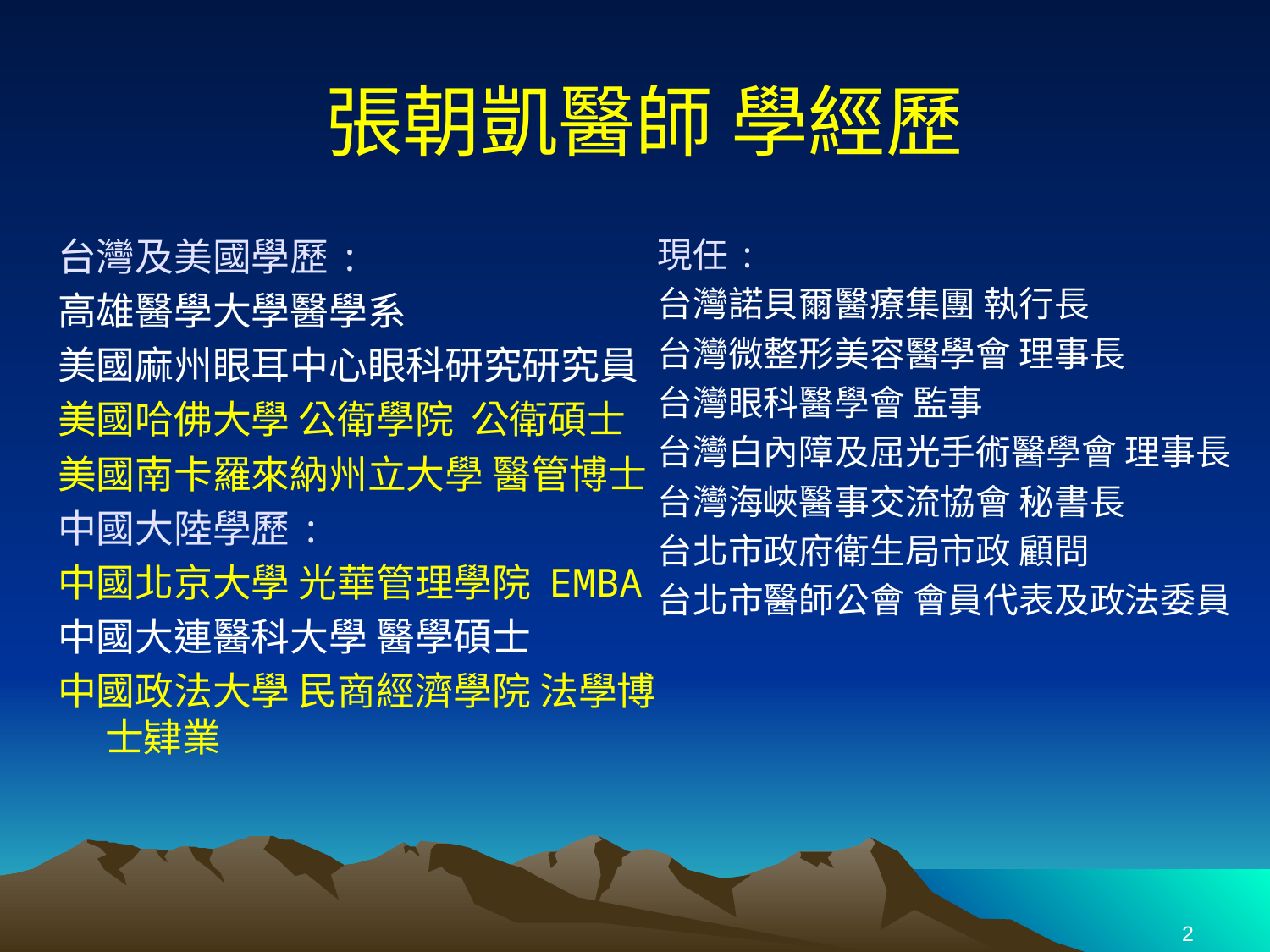

# 張朝凱醫師 學經歷
台灣及美國學歷:
高雄醫學大學醫學系
美國麻州眼耳中心眼科研究研究員
美國哈佛大學 公衛學院  公衛碩士
美國南卡羅來納州立大學 醫管博士
中國大陸學歷:
中國北京大學 光華管理學院 EMBA
中國大連醫科大學 醫學碩士
中國政法大學 民商經濟學院 法學博士肄業

現任:
台灣諾貝爾醫療集團 執行長
台灣微整形美容醫學會 理事長
台灣眼科醫學會 監事
台灣白內障及屈光手術醫學會 理事長
台灣海峽醫事交流協會 秘書長
台北市政府衛生局市政 顧問
台北市醫師公會 會員代表及政法委員
2